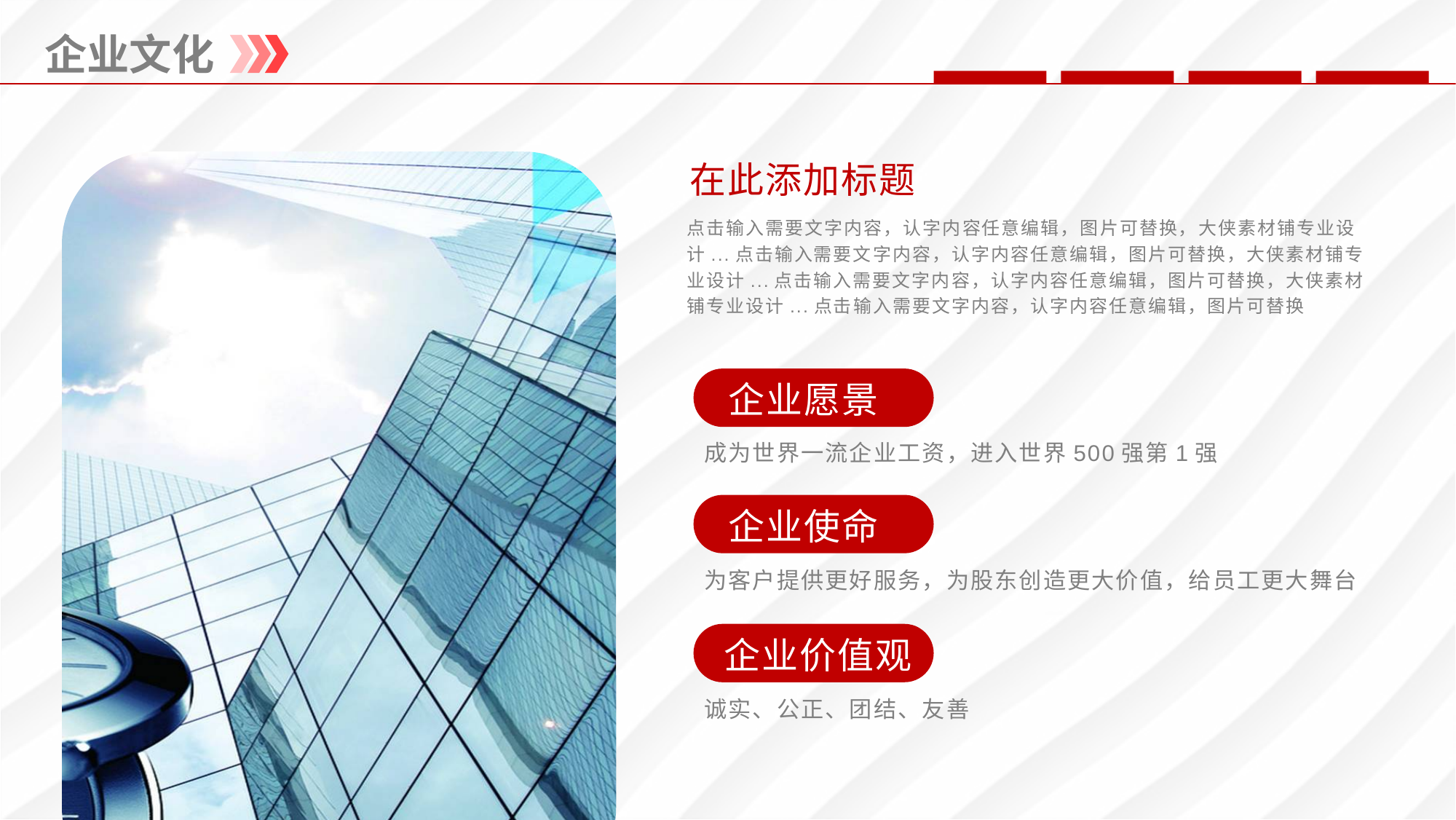

企业文化

在此添加标题
点击输入需要文字内容，认字内容任意编辑，图片可替换，大侠素材铺专业设计...点击输入需要文字内容，认字内容任意编辑，图片可替换，大侠素材铺专业设计...点击输入需要文字内容，认字内容任意编辑，图片可替换，大侠素材铺专业设计...点击输入需要文字内容，认字内容任意编辑，图片可替换

企业愿景
成为世界一流企业工资，进入世界500强第1强

企业使命
为客户提供更好服务，为股东创造更大价值，给员工更大舞台

企业价值观
诚实、公正、团结、友善